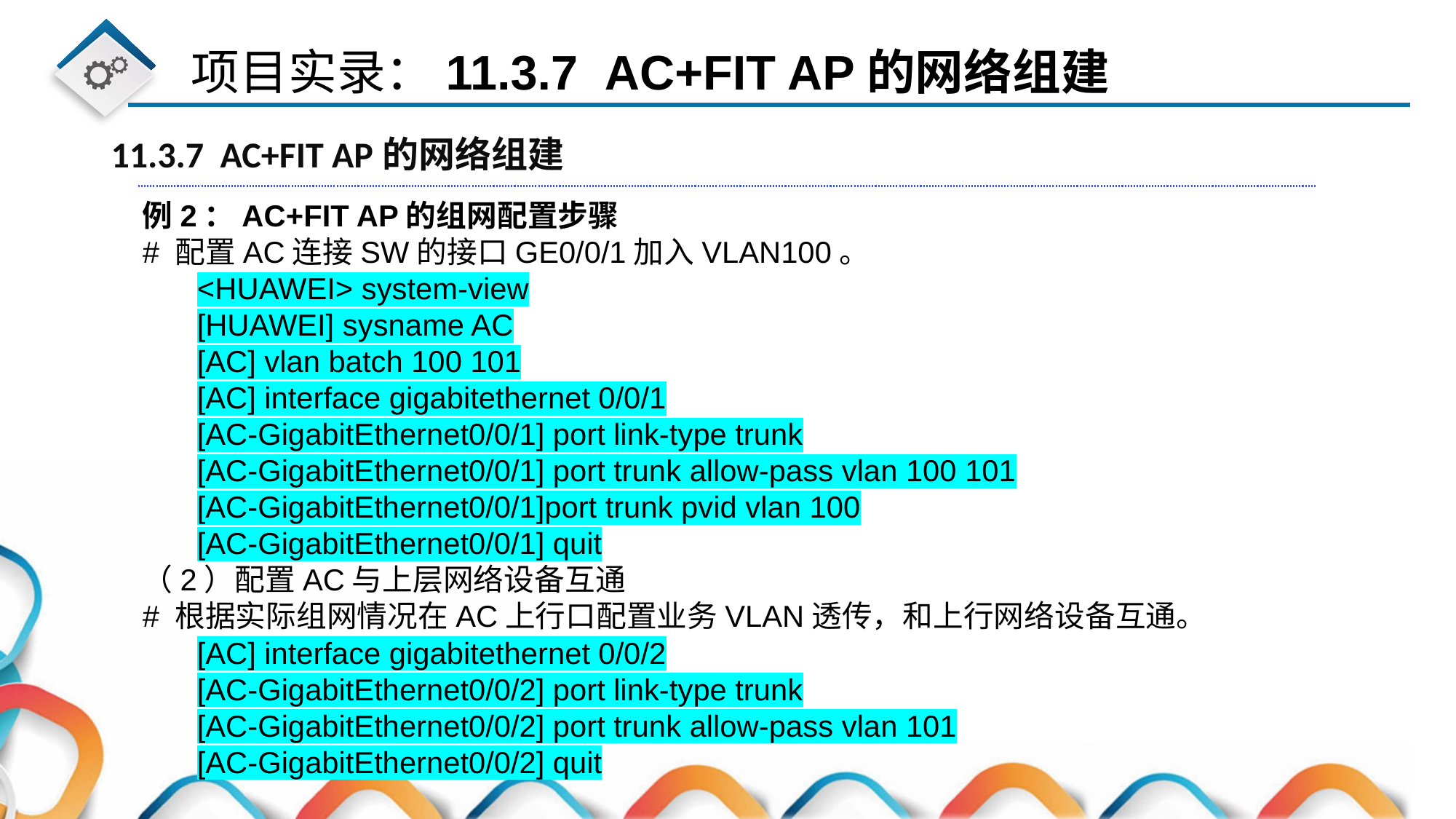

11.3.7  AC+FIT AP的网络组建

例2：AC+FIT AP的组网配置步骤
# 配置AC连接SW的接口GE0/0/1加入VLAN100。
<HUAWEI> system-view
[HUAWEI] sysname AC
[AC] vlan batch 100 101
[AC] interface gigabitethernet 0/0/1
[AC-GigabitEthernet0/0/1] port link-type trunk
[AC-GigabitEthernet0/0/1] port trunk allow-pass vlan 100 101
[AC-GigabitEthernet0/0/1]port trunk pvid vlan 100
[AC-GigabitEthernet0/0/1] quit
（2）配置AC与上层网络设备互通
# 根据实际组网情况在AC上行口配置业务VLAN透传，和上行网络设备互通。
[AC] interface gigabitethernet 0/0/2
[AC-GigabitEthernet0/0/2] port link-type trunk
[AC-GigabitEthernet0/0/2] port trunk allow-pass vlan 101
[AC-GigabitEthernet0/0/2] quit